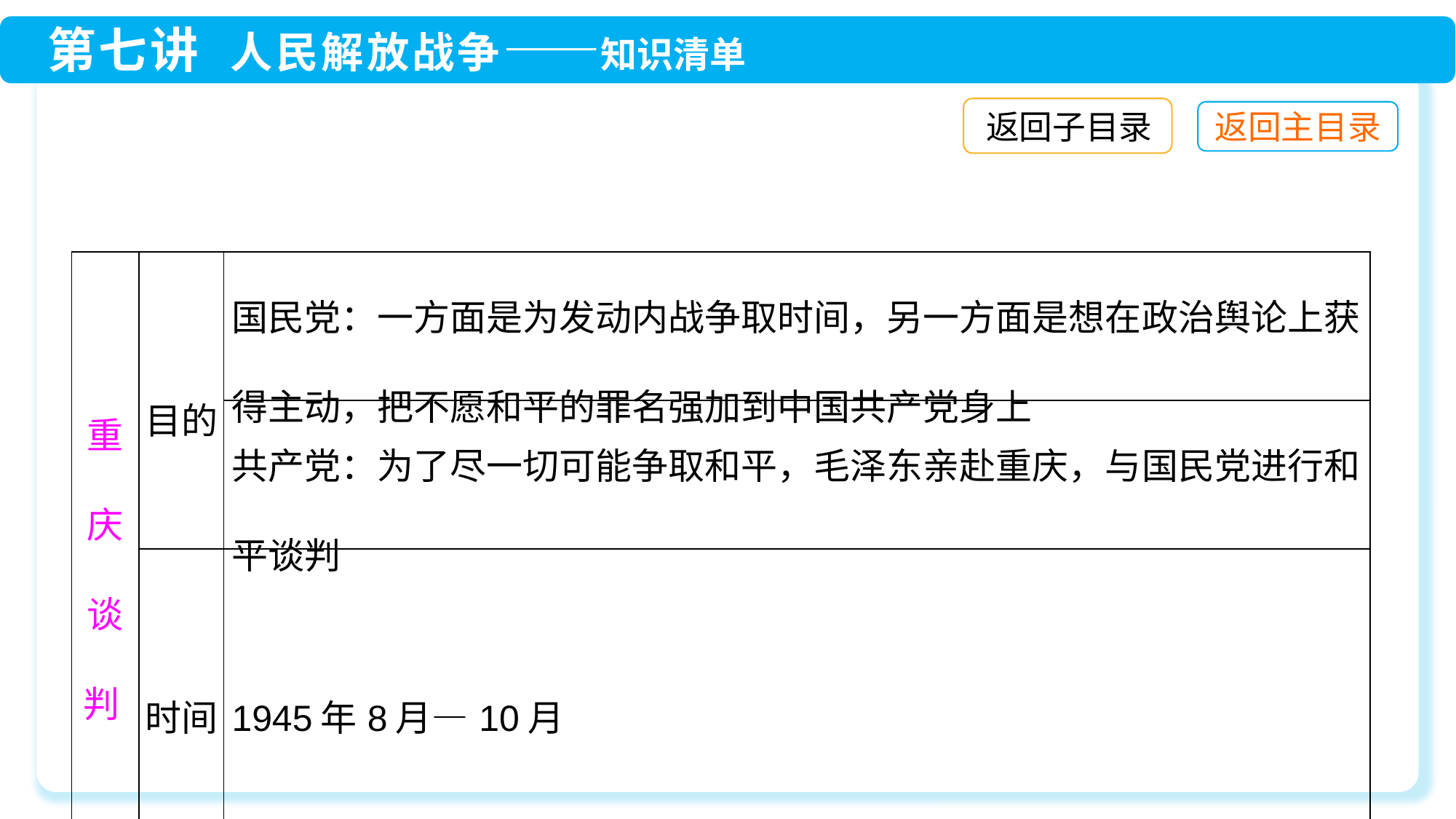

返回子目录
| 重庆谈判 | 目的 | 国民党：一方面是为发动内战争取时间，另一方面是想在政治舆论上获得主动，把不愿和平的罪名强加到中国共产党身上 |
| --- | --- | --- |
|  |  | 共产党：为了尽一切可能争取和平，毛泽东亲赴重庆，与国民党进行和平谈判 |
|  | 时间 | 1945年8月—10月 |